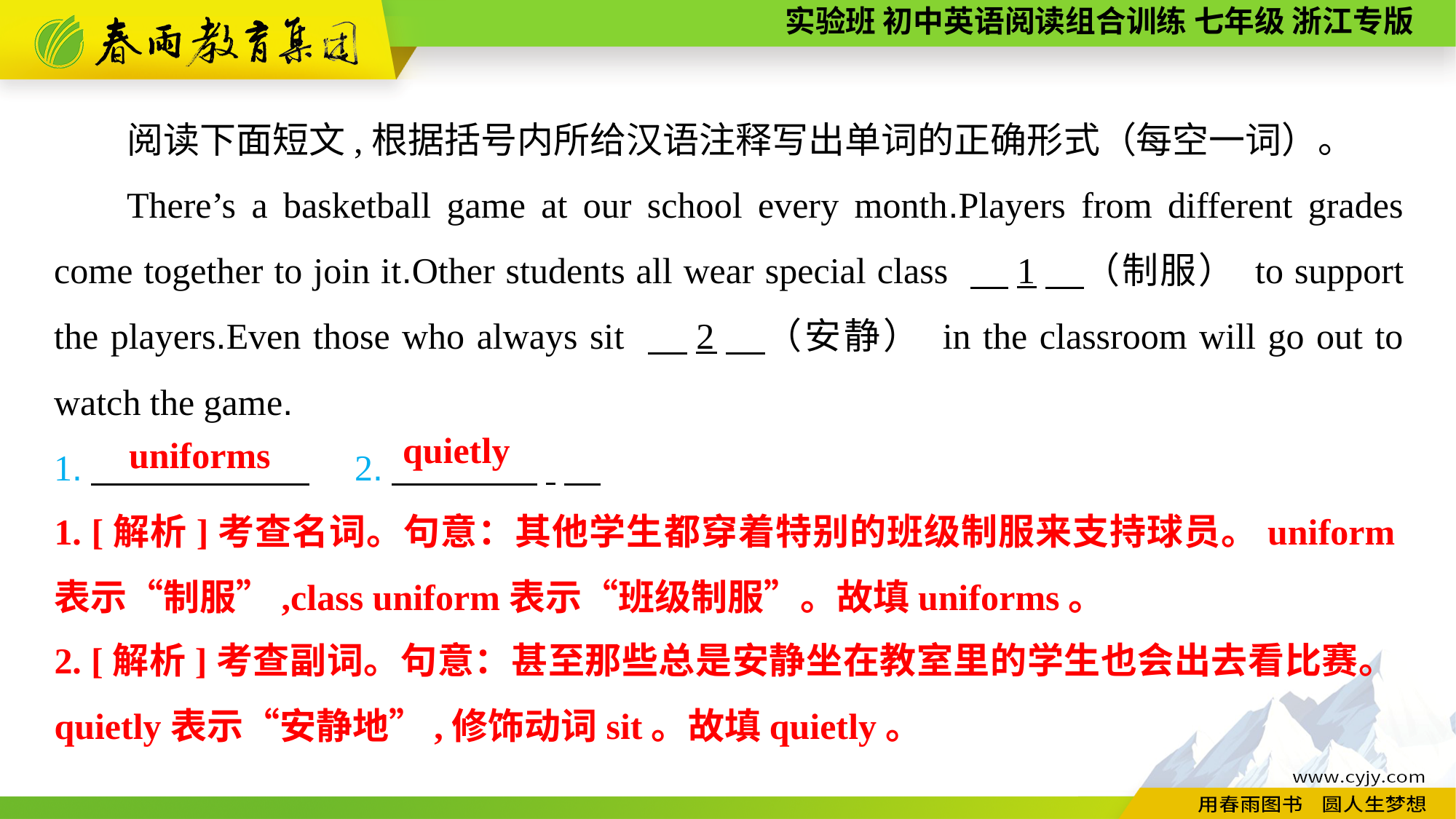

阅读下面短文,根据括号内所给汉语注释写出单词的正确形式（每空一词）。
There’s a basketball game at our school every month.Players from different grades come together to join it.Other students all wear special class 　1　（制服） to support the players.Even those who always sit 　2　（安静） in the classroom will go out to watch the game.
1.　　　　　　　2.　　　　.
quietly
uniforms
1. [解析]考查名词。句意：其他学生都穿着特别的班级制服来支持球员。uniform表示“制服”,class uniform表示“班级制服”。故填uniforms。
2. [解析]考查副词。句意：甚至那些总是安静坐在教室里的学生也会出去看比赛。quietly表示“安静地”,修饰动词sit。故填quietly。